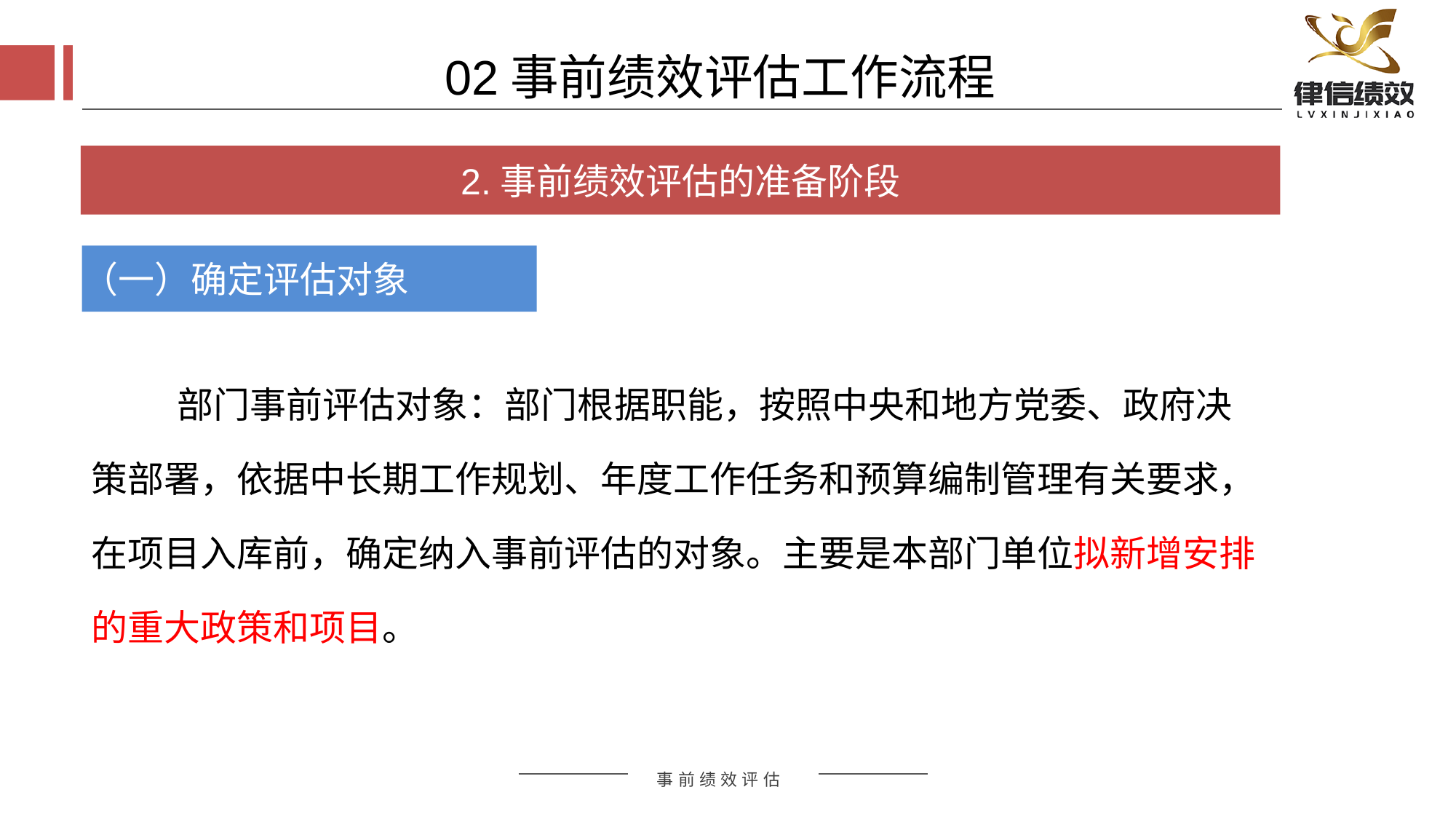

02事前绩效评估工作流程
2.事前绩效评估的准备阶段
（一）确定评估对象
部门事前评估对象：部门根据职能，按照中央和地方党委、政府决策部署，依据中长期工作规划、年度工作任务和预算编制管理有关要求，在项目入库前，确定纳入事前评估的对象。主要是本部门单位拟新增安排的重大政策和项目。
评估方式
评估方式